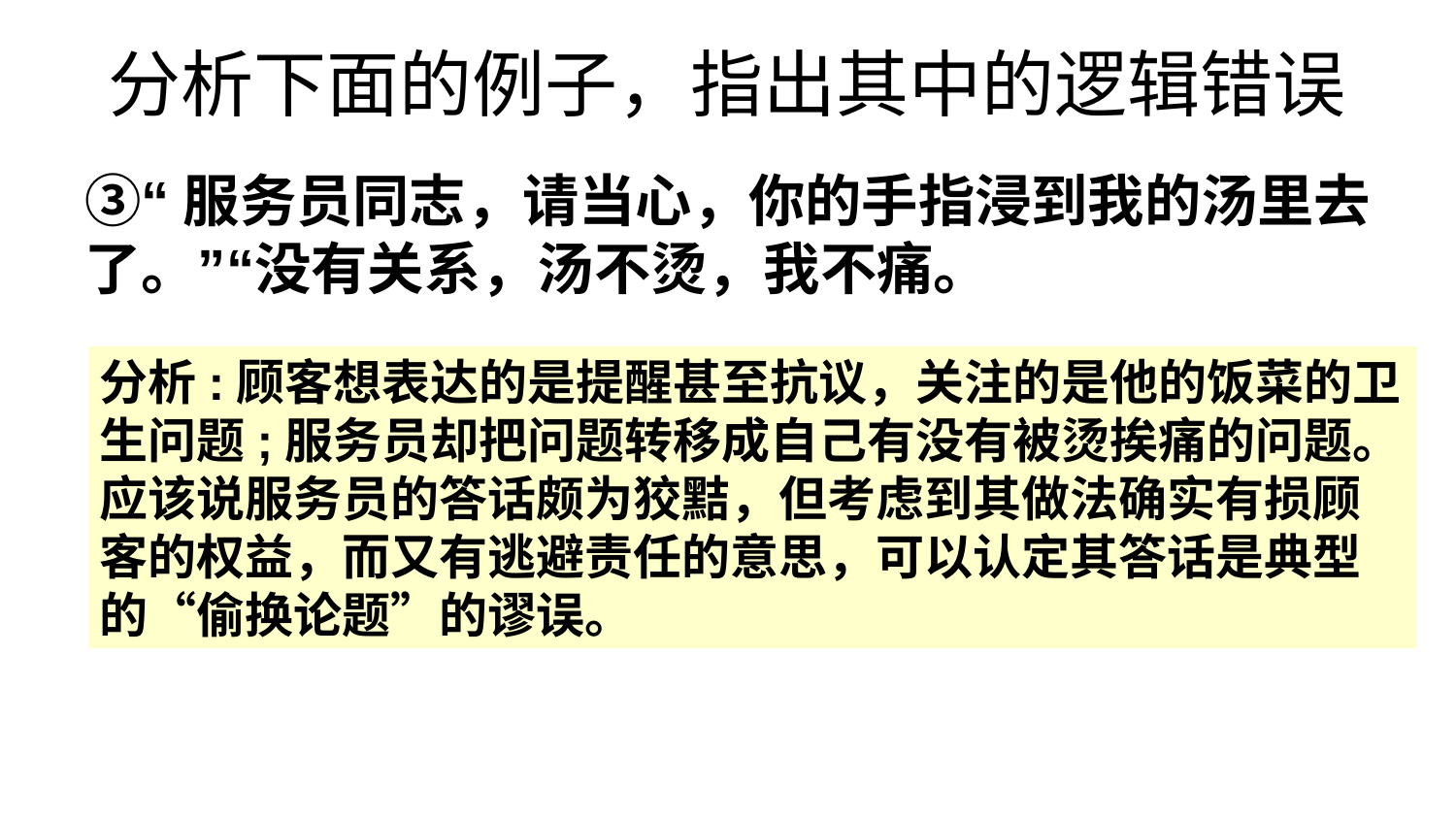

# 分析下面的例子，指出其中的逻辑错误
③“服务员同志，请当心，你的手指浸到我的汤里去了。”“没有关系，汤不烫，我不痛。
分析:顾客想表达的是提醒甚至抗议，关注的是他的饭菜的卫生问题;服务员却把问题转移成自己有没有被烫挨痛的问题。应该说服务员的答话颇为狡黠，但考虑到其做法确实有损顾客的权益，而又有逃避责任的意思，可以认定其答话是典型的“偷换论题”的谬误。